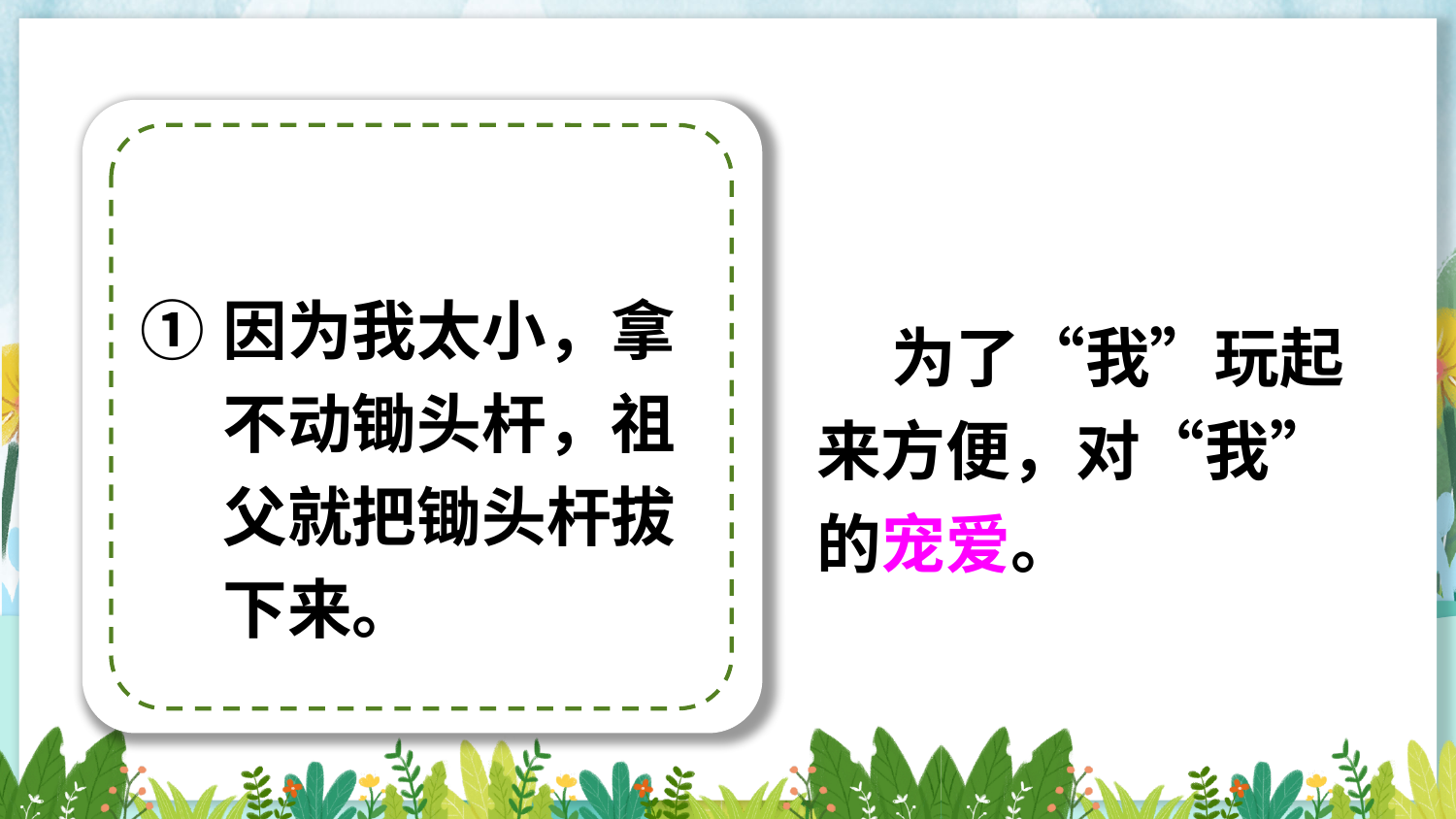

因为我太小，拿不动锄头杆，祖父就把锄头杆拔下来。
    为了“我”玩起来方便，对“我”的宠爱。